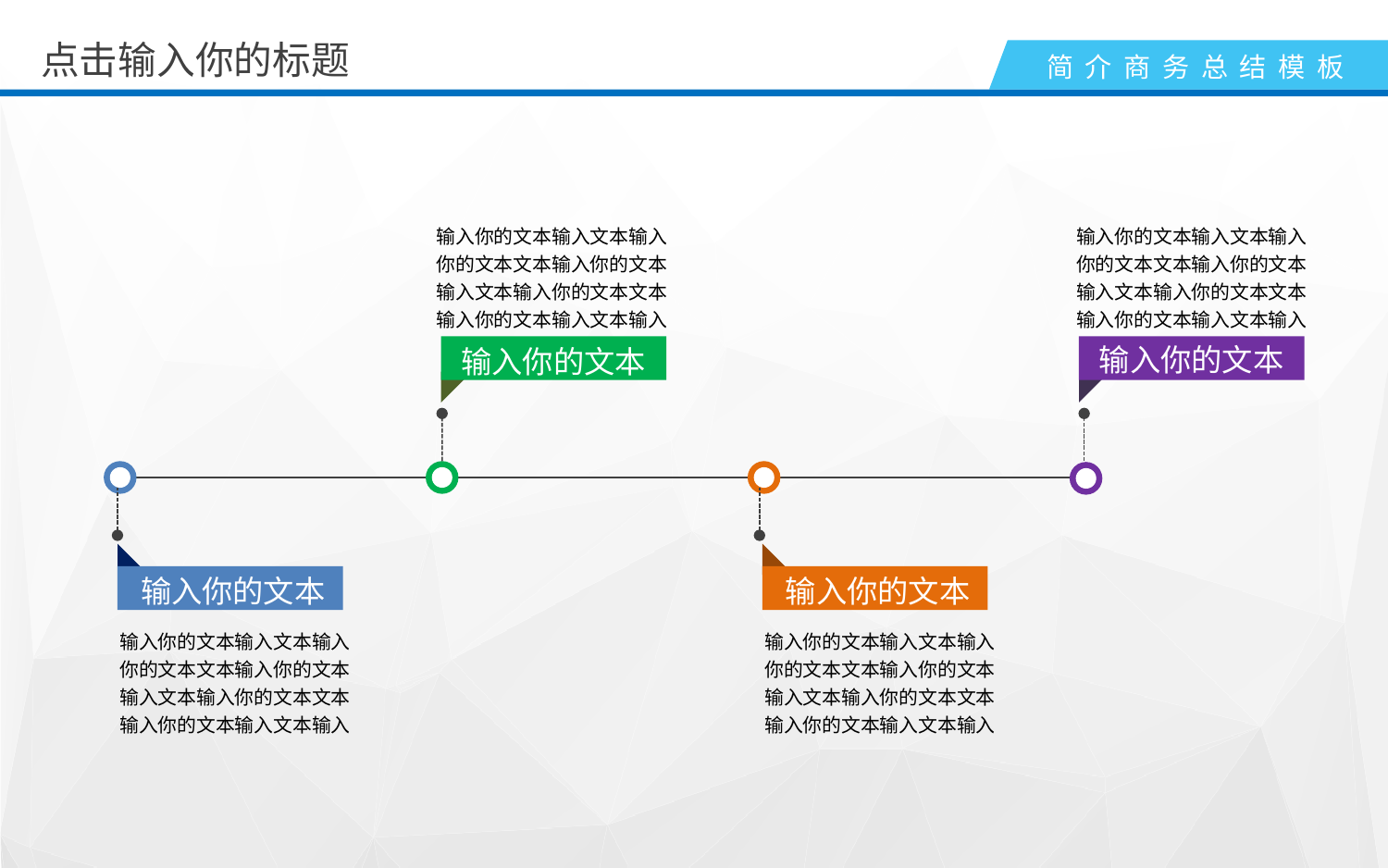

点击输入你的标题
输入你的文本输入文本输入你的文本文本输入你的文本输入文本输入你的文本文本输入你的文本输入文本输入
输入你的文本输入文本输入你的文本文本输入你的文本输入文本输入你的文本文本输入你的文本输入文本输入
输入你的文本

输入你的文本

输入你的文本

输入你的文本
输入你的文本输入文本输入你的文本文本输入你的文本输入文本输入你的文本文本输入你的文本输入文本输入

输入你的文本输入文本输入你的文本文本输入你的文本输入文本输入你的文本文本输入你的文本输入文本输入